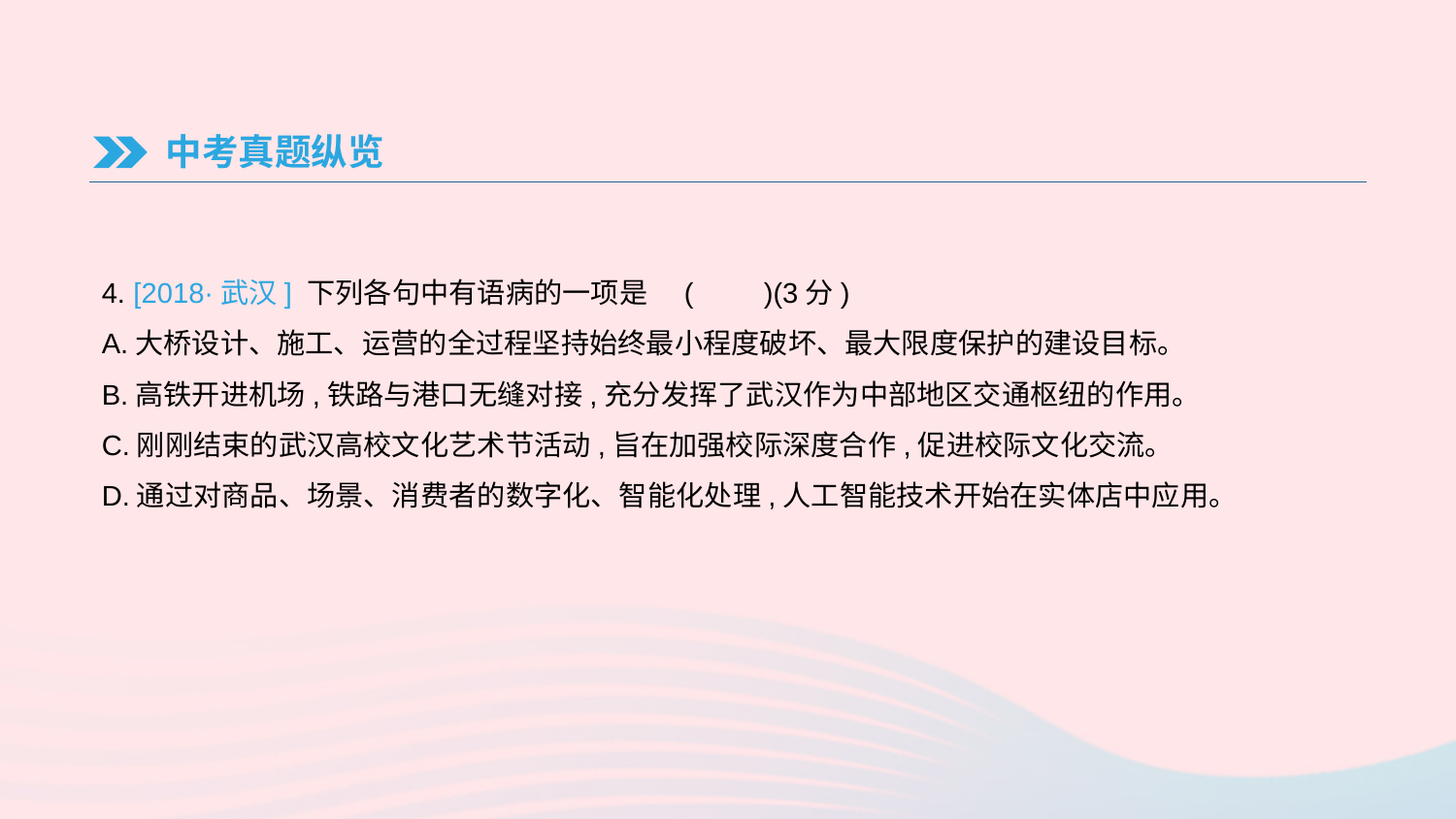

中考真题纵览

4. [2018·武汉] 下列各句中有语病的一项是	(　　)(3分)
A.大桥设计、施工、运营的全过程坚持始终最小程度破坏、最大限度保护的建设目标。
B.高铁开进机场,铁路与港口无缝对接,充分发挥了武汉作为中部地区交通枢纽的作用。
C.刚刚结束的武汉高校文化艺术节活动,旨在加强校际深度合作,促进校际文化交流。
D.通过对商品、场景、消费者的数字化、智能化处理,人工智能技术开始在实体店中应用。